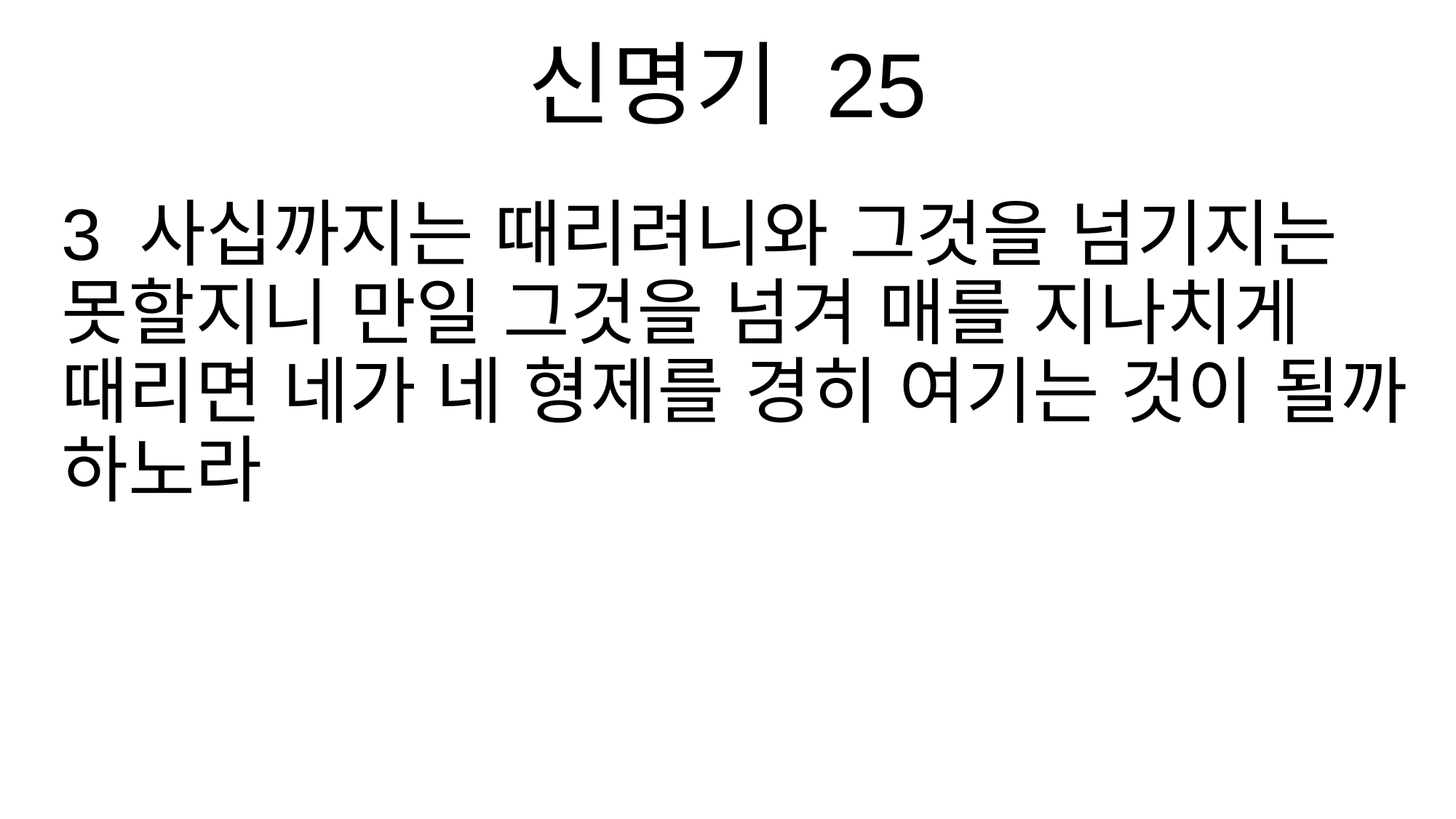

신명기 25
3 사십까지는 때리려니와 그것을 넘기지는 못할지니 만일 그것을 넘겨 매를 지나치게 때리면 네가 네 형제를 경히 여기는 것이 될까 하노라